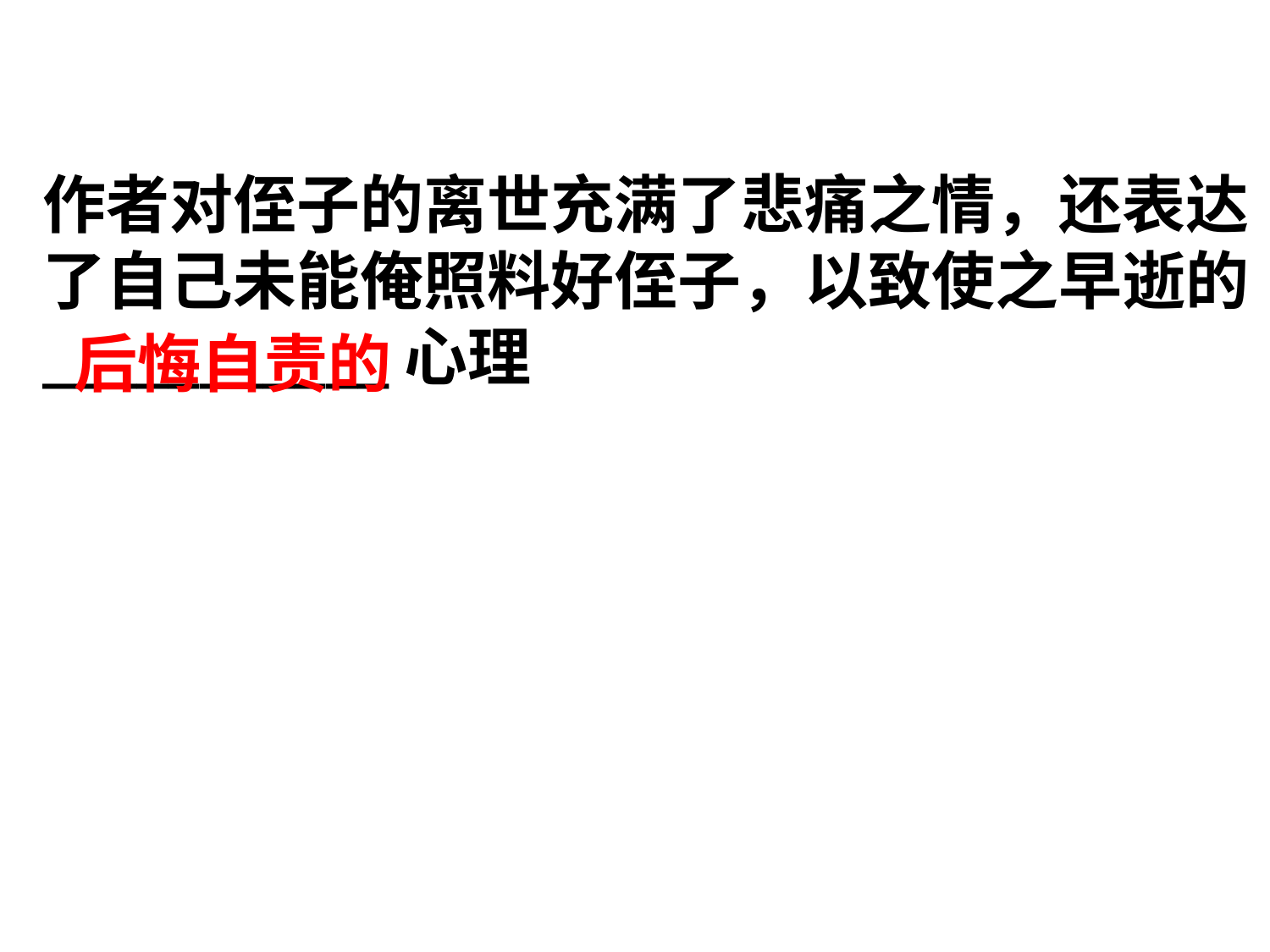

作者对侄子的离世充满了悲痛之情，还表达了自己未能俺照料好侄子，以致使之早逝的___________心理
后悔自责的